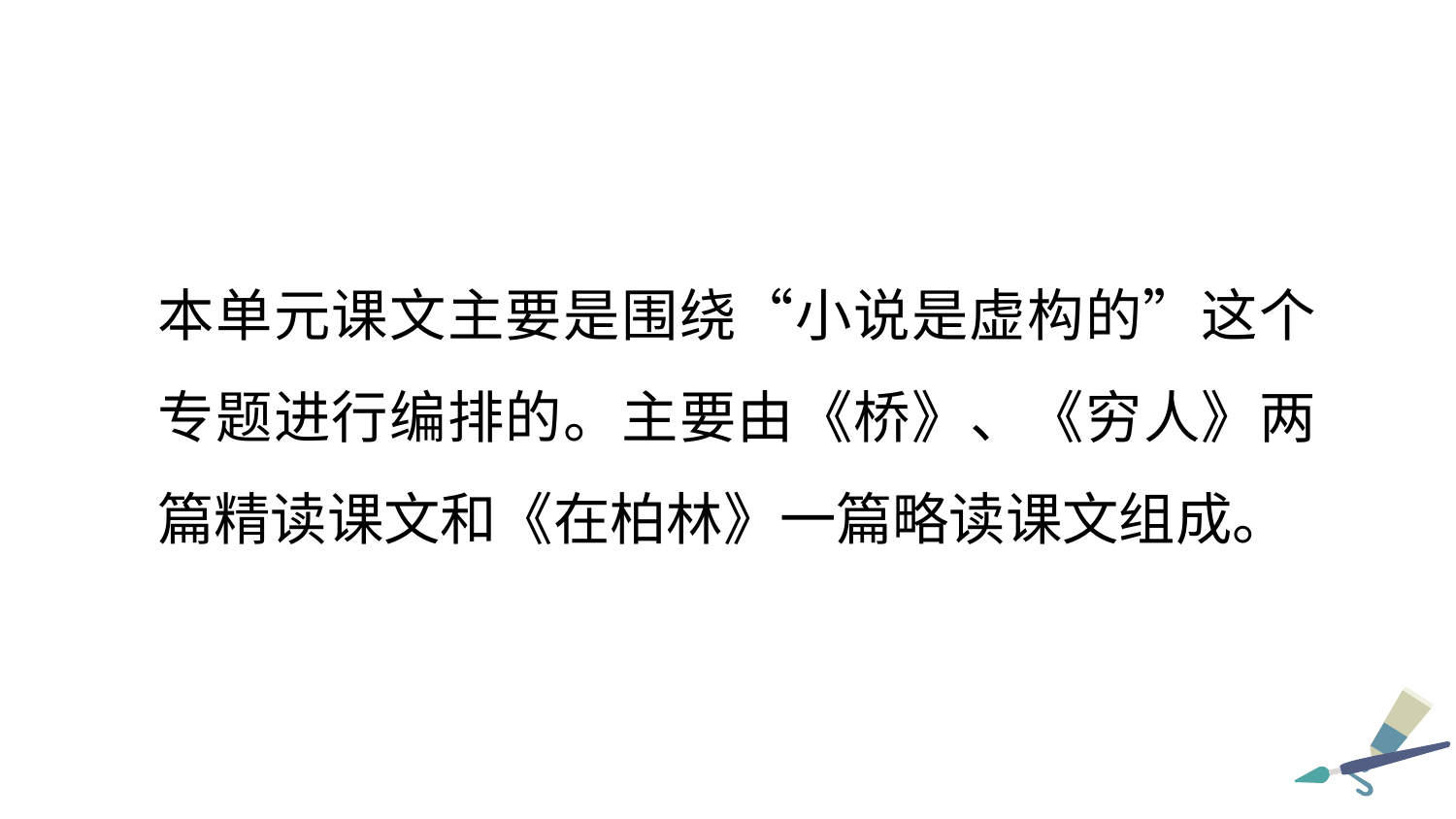

本单元课文主要是围绕“小说是虚构的”这个专题进行编排的。主要由《桥》、《穷人》两篇精读课文和《在柏林》一篇略读课文组成。